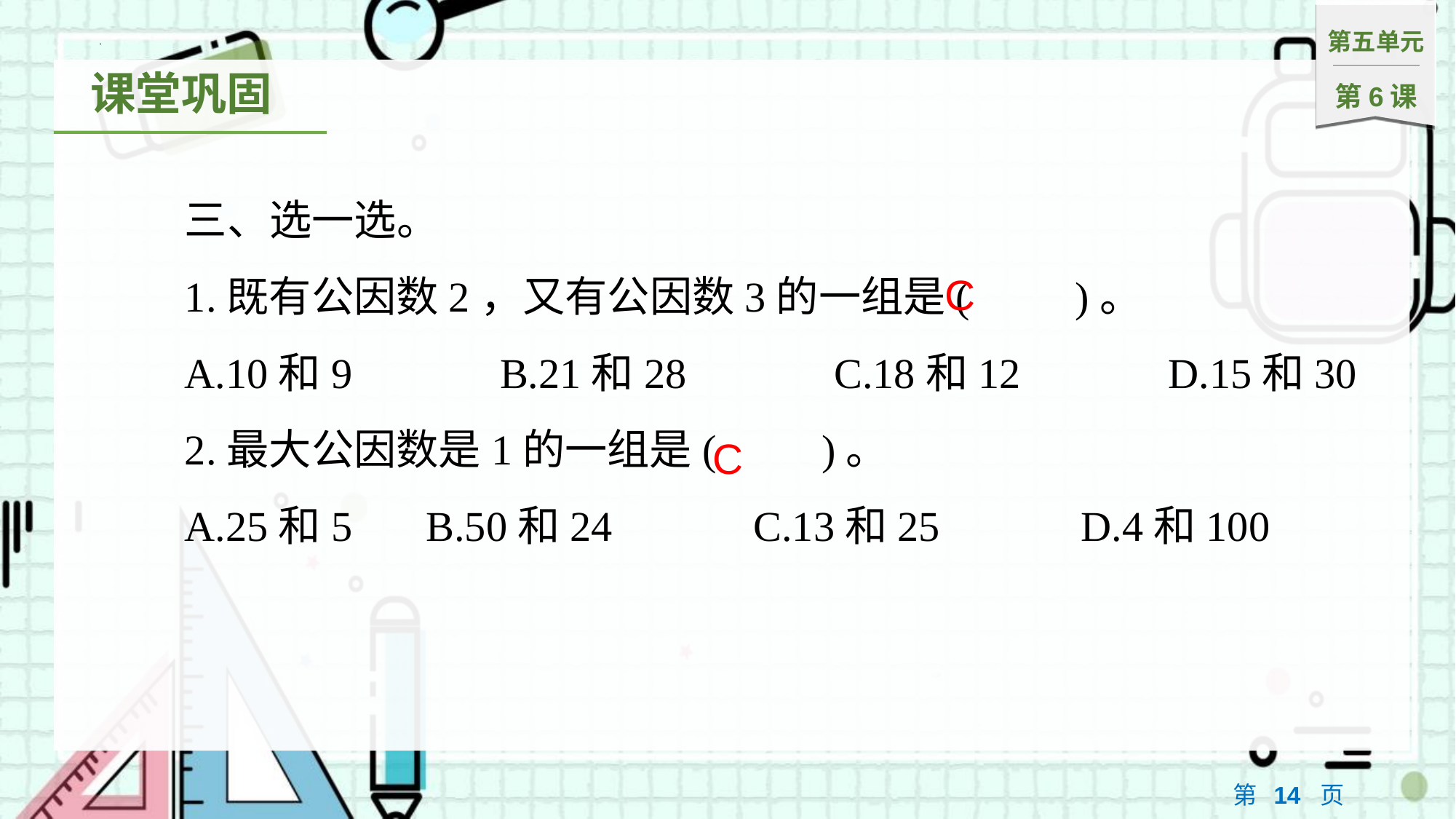

三、选一选。
1.既有公因数2，又有公因数3的一组是(　　)。
A.10和9　　　B.21和28　　　C.18和12　　　D.15和30
2.最大公因数是1的一组是(　　)。
A.25和5	B.50和24		C.13和25		D.4和100

C
C